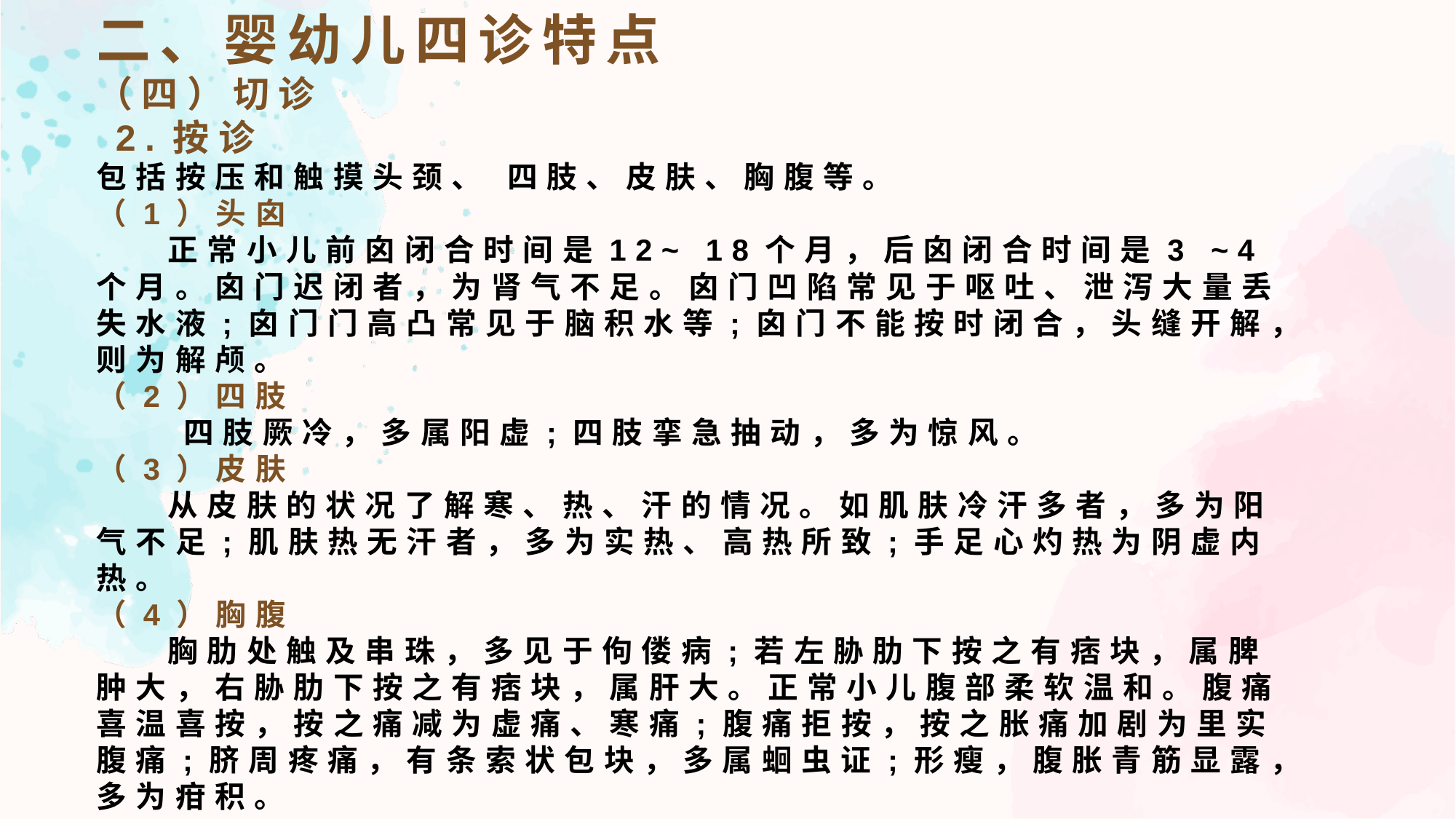

二、婴幼儿四诊特点
（四）切诊
 2.按诊
包括按压和触摸头颈、 四肢、皮肤、胸腹等。
（1）头囟
    正常小儿前囟闭合时间是12~ 18个月，后囟闭合时间是3 ~4个月。囟门迟闭者，为肾气不足。囟门凹陷常见于呕吐、泄泻大量丢失水液;囟门门高凸常见于脑积水等;囟门不能按时闭合，头缝开解，则为解颅。
（2）四肢
     四肢厥冷，多属阳虚;四肢挛急抽动，多为惊风。
（3）皮肤
    从皮肤的状况了解寒、热、汗的情况。如肌肤冷汗多者，多为阳气不足;肌肤热无汗者，多为实热、高热所致;手足心灼热为阴虚内热。
（4）胸腹
    胸肋处触及串珠，多见于佝偻病;若左胁肋下按之有痞块，属脾肿大，右胁肋下按之有痞块，属肝大。正常小儿腹部柔软温和。腹痛喜温喜按，按之痛减为虚痛、寒痛;腹痛拒按，按之胀痛加剧为里实腹痛;脐周疼痛，有条索状包块，多属蛔虫证;形瘦，腹胀青筋显露，多为疳积。